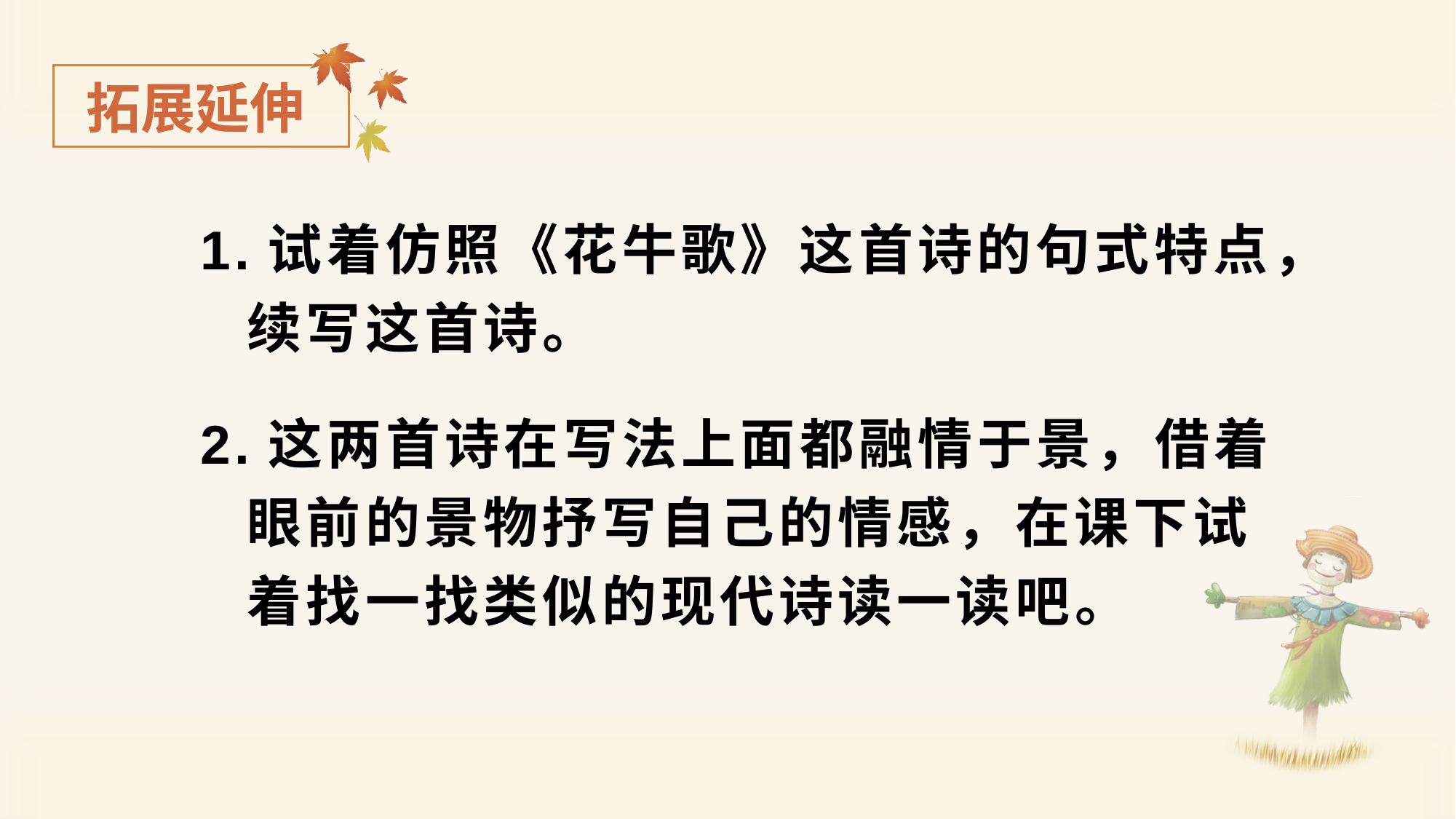

拓展延伸
1.试着仿照《花牛歌》这首诗的句式特点，
  续写这首诗。
2.这两首诗在写法上面都融情于景，借着
  眼前的景物抒写自己的情感，在课下试
  着找一找类似的现代诗读一读吧。